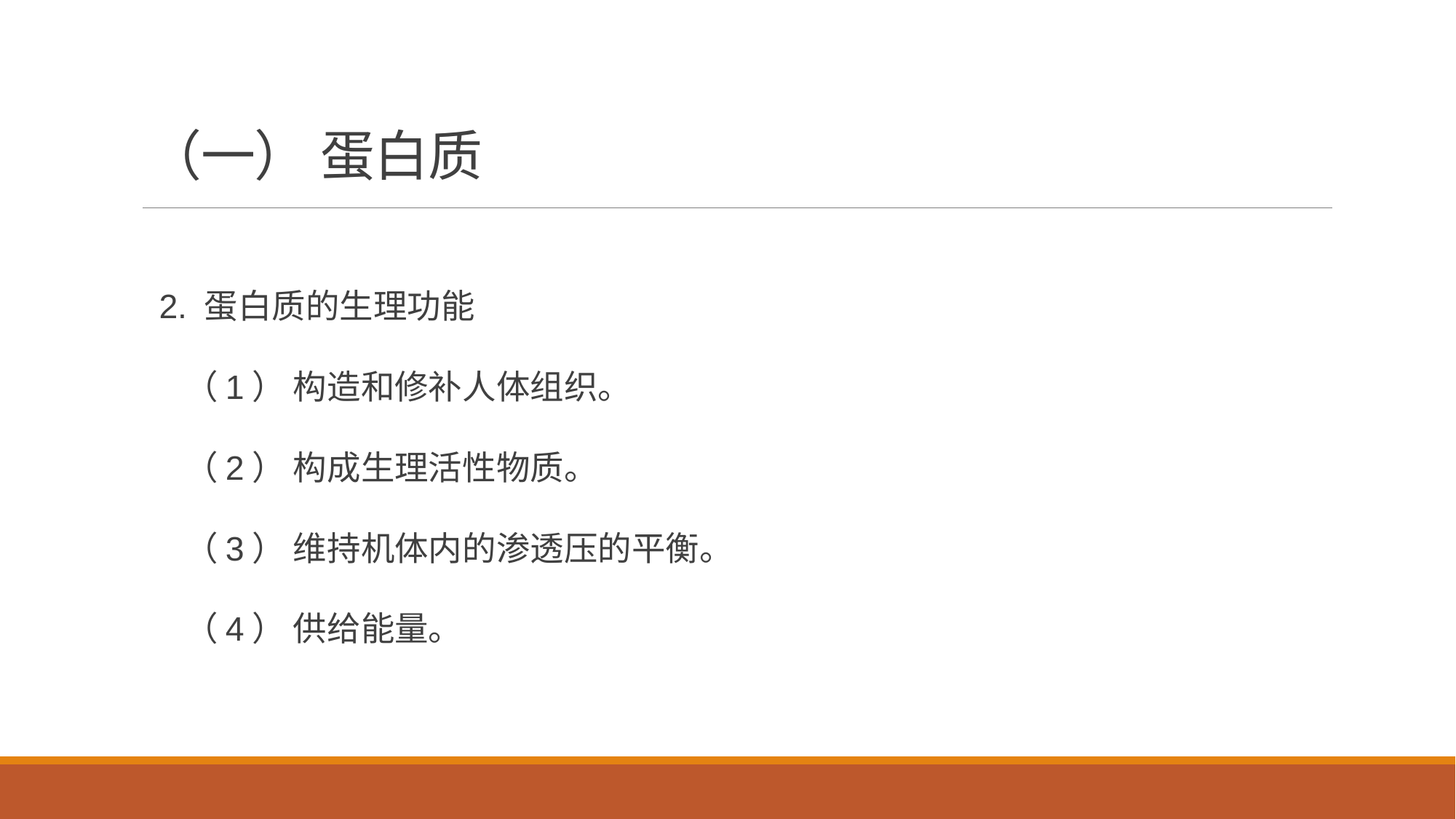

# （一） 蛋白质

2. 蛋白质的生理功能
 （1） 构造和修补人体组织。
 （2） 构成生理活性物质。
 （3） 维持机体内的渗透压的平衡。
 （4） 供给能量。